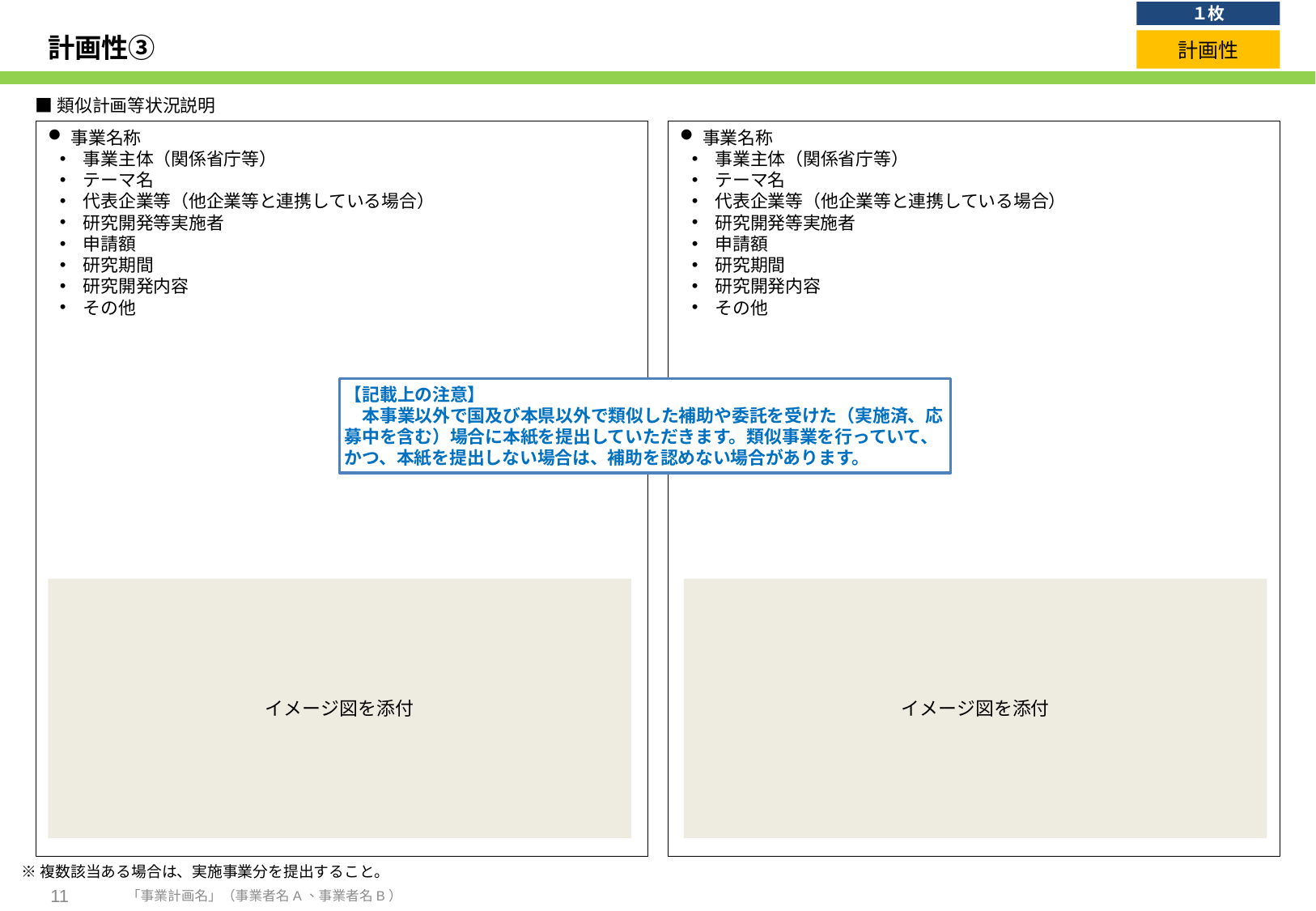

１枚
# 計画性③
計画性
■類似計画等状況説明
事業名称
事業主体（関係省庁等）
テーマ名
代表企業等（他企業等と連携している場合）
研究開発等実施者
申請額
研究期間
研究開発内容
その他

事業名称
事業主体（関係省庁等）
テーマ名
代表企業等（他企業等と連携している場合）
研究開発等実施者
申請額
研究期間
研究開発内容
その他

【記載上の注意】
　本事業以外で国及び本県以外で類似した補助や委託を受けた（実施済、応募中を含む）場合に本紙を提出していただきます。類似事業を行っていて、かつ、本紙を提出しない場合は、補助を認めない場合があります。
イメージ図を添付
イメージ図を添付
※複数該当ある場合は、実施事業分を提出すること。
11
「事業計画名」（事業者名A、事業者名B）